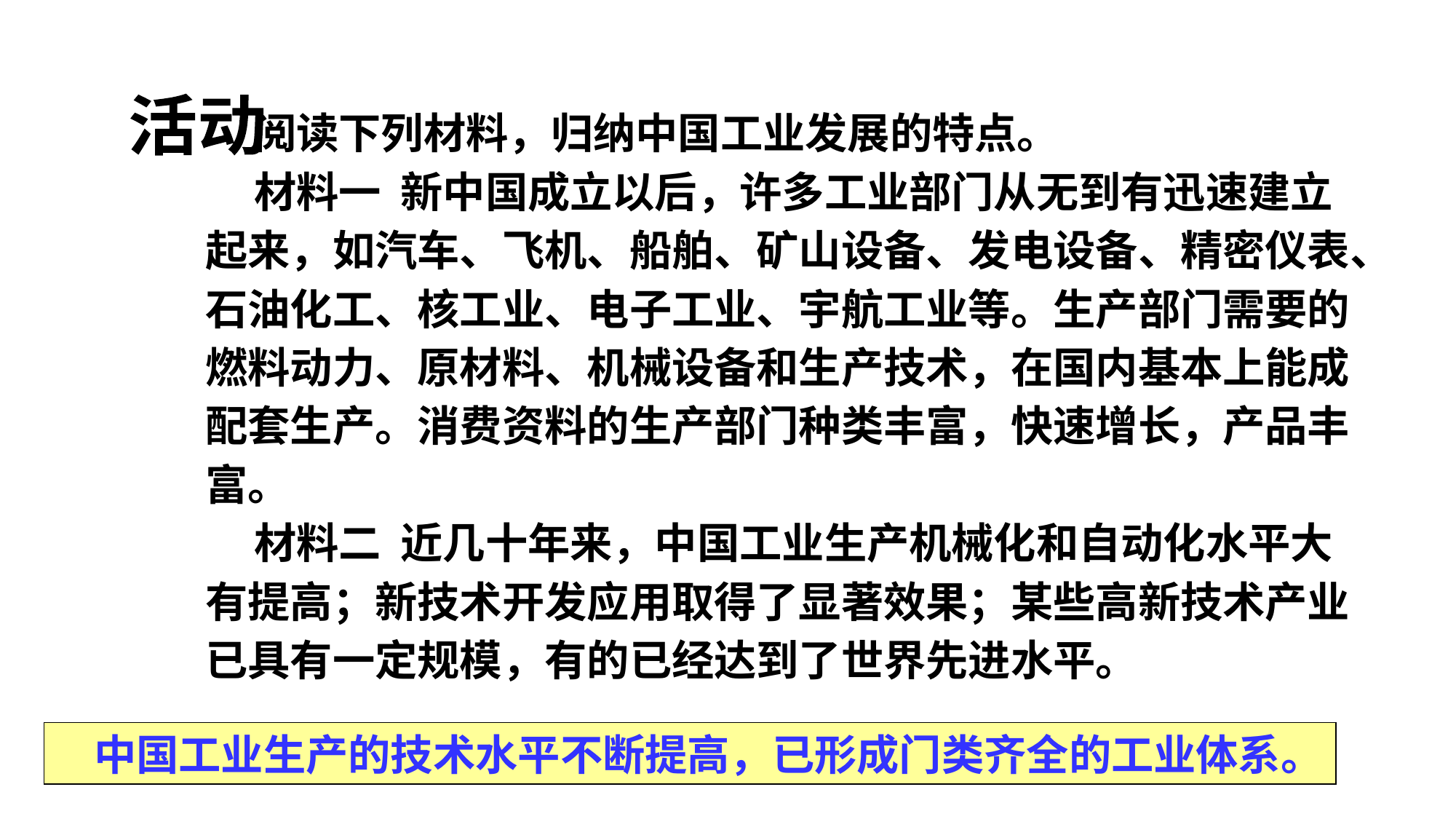

活动
    阅读下列材料，归纳中国工业发展的特点。
    材料一  新中国成立以后，许多工业部门从无到有迅速建立起来，如汽车、飞机、船舶、矿山设备、发电设备、精密仪表、石油化工、核工业、电子工业、宇航工业等。生产部门需要的燃料动力、原材料、机械设备和生产技术，在国内基本上能成配套生产。消费资料的生产部门种类丰富，快速增长，产品丰富。
    材料二  近几十年来，中国工业生产机械化和自动化水平大有提高；新技术开发应用取得了显著效果；某些高新技术产业已具有一定规模，有的已经达到了世界先进水平。
   中国工业生产的技术水平不断提高，已形成门类齐全的工业体系。